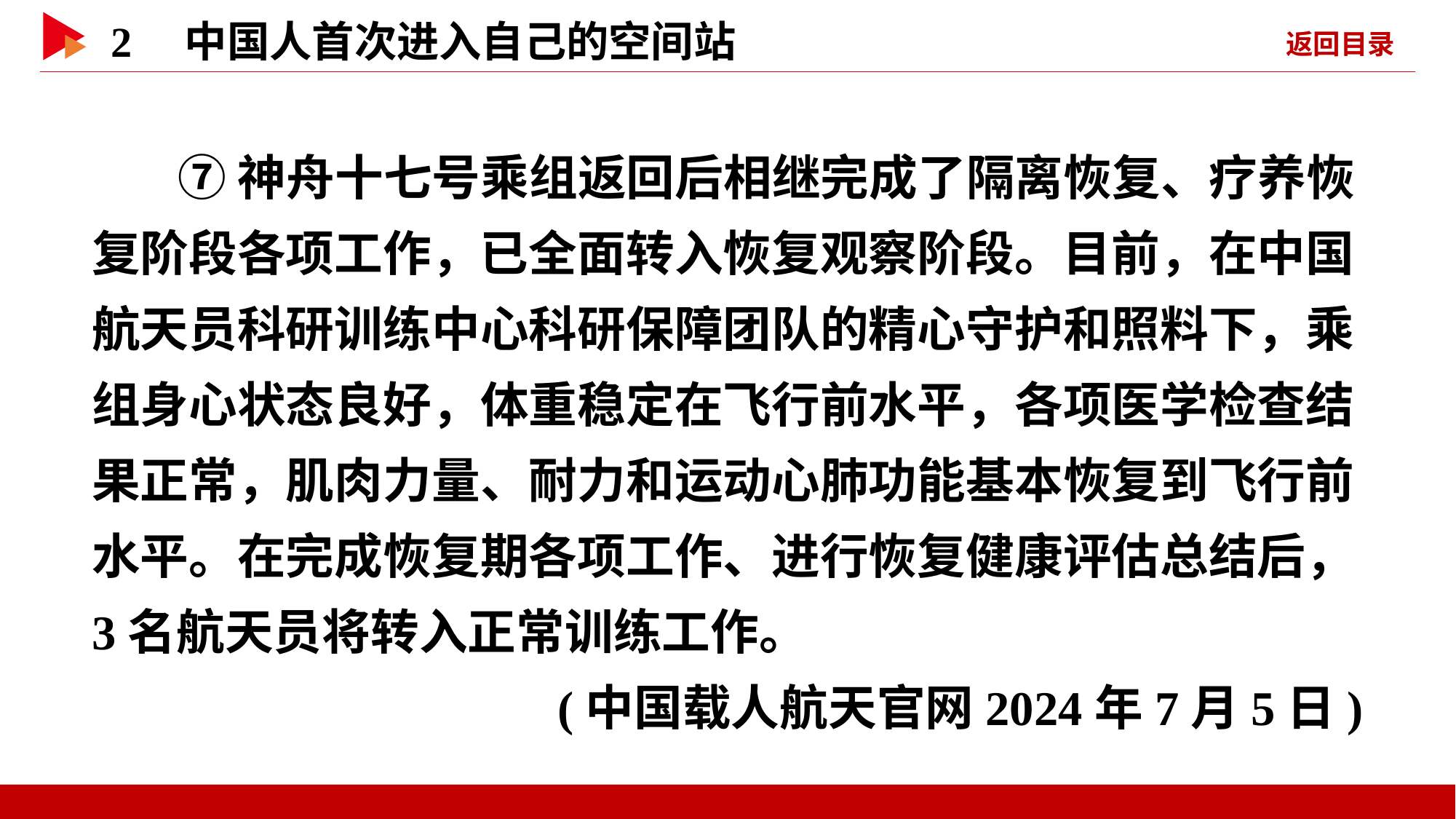

⑦神舟十七号乘组返回后相继完成了隔离恢复、疗养恢复阶段各项工作，已全面转入恢复观察阶段。目前，在中国航天员科研训练中心科研保障团队的精心守护和照料下，乘组身心状态良好，体重稳定在飞行前水平，各项医学检查结果正常，肌肉力量、耐力和运动心肺功能基本恢复到飞行前水平。在完成恢复期各项工作、进行恢复健康评估总结后，3名航天员将转入正常训练工作。
(中国载人航天官网2024年7月5日)